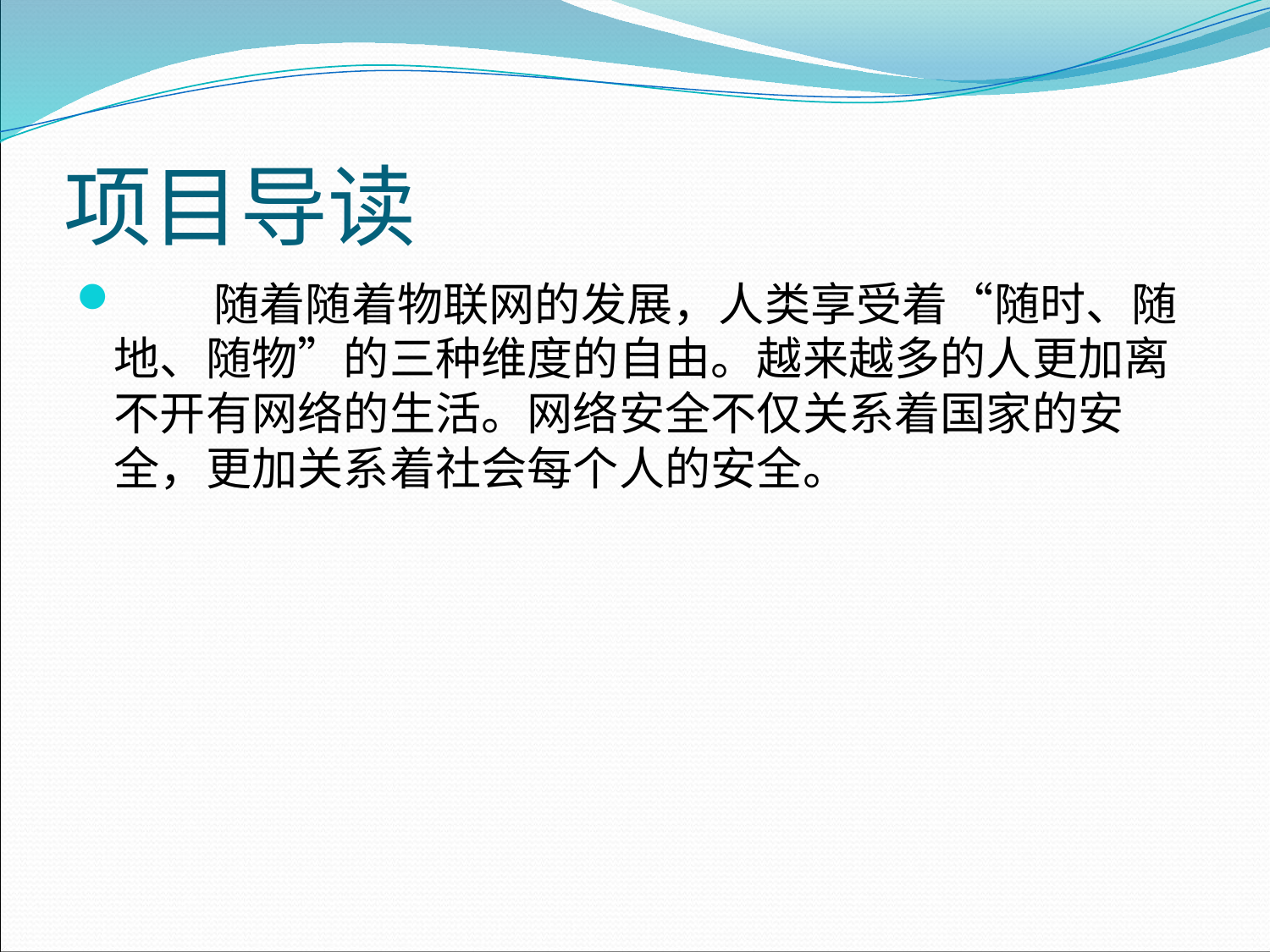

# 项目导读
        随着随着物联网的发展，人类享受着“随时、随地、随物”的三种维度的自由。越来越多的人更加离不开有网络的生活。网络安全不仅关系着国家的安全，更加关系着社会每个人的安全。